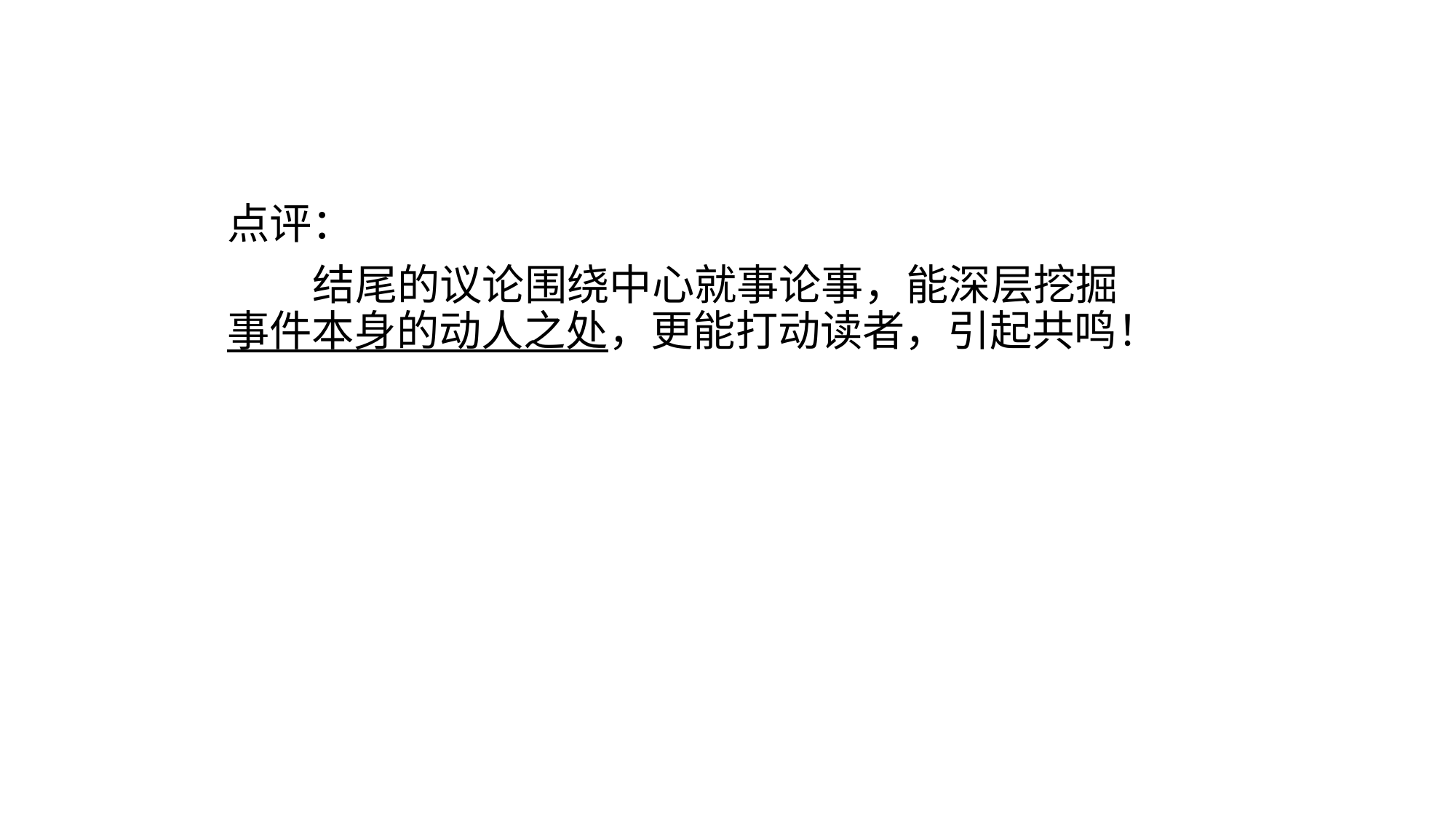

点评：
        结尾的议论围绕中心就事论事，能深层挖掘事件本身的动人之处，更能打动读者，引起共鸣！